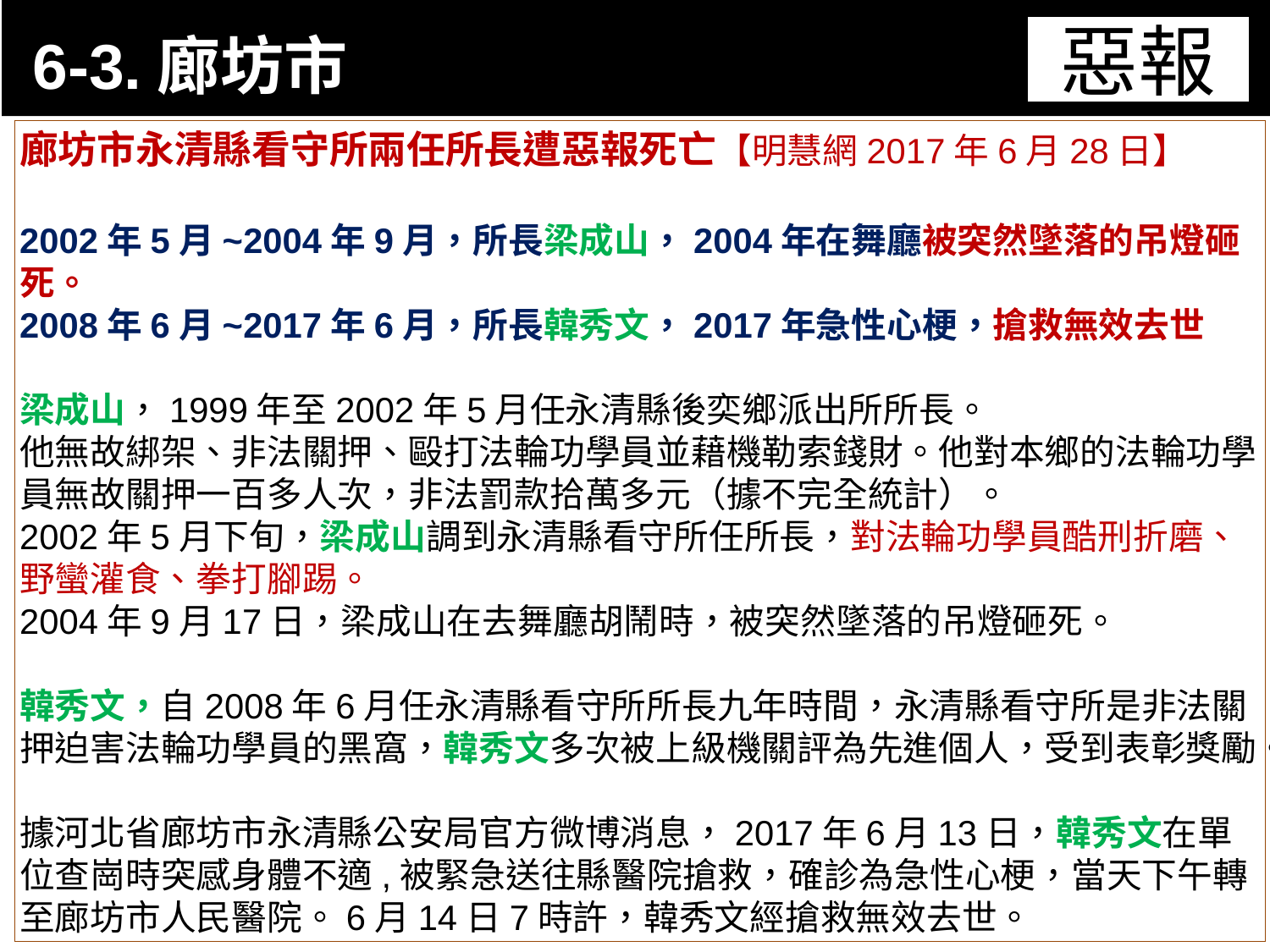

6-3.廊坊市
11-3. XX市官員惡報實例
惡報
廊坊市永清縣看守所兩任所長遭惡報死亡【明慧網2017年6月28日】

2002年5月~2004年9月，所長梁成山，2004年在舞廳被突然墜落的吊燈砸死。
2008年6月~2017年6月，所長韓秀文，2017年急性心梗，搶救無效去世

梁成山，1999年至2002年5月任永清縣後奕鄉派出所所長。
他無故綁架、非法關押、毆打法輪功學員並藉機勒索錢財。他對本鄉的法輪功學員無故關押一百多人次，非法罰款拾萬多元（據不完全統計）。
2002年5月下旬，梁成山調到永清縣看守所任所長，對法輪功學員酷刑折磨、
野蠻灌食、拳打腳踢。
2004年9月17日，梁成山在去舞廳胡鬧時，被突然墜落的吊燈砸死。

韓秀文，自2008年6月任永清縣看守所所長九年時間，永清縣看守所是非法關押迫害法輪功學員的黑窩，韓秀文多次被上級機關評為先進個人，受到表彰獎勵。

據河北省廊坊市永清縣公安局官方微博消息，2017年6月13日，韓秀文在單位查崗時突感身體不適,被緊急送往縣醫院搶救，確診為急性心梗，當天下午轉至廊坊市人民醫院。6月14日7時許，韓秀文經搶救無效去世。